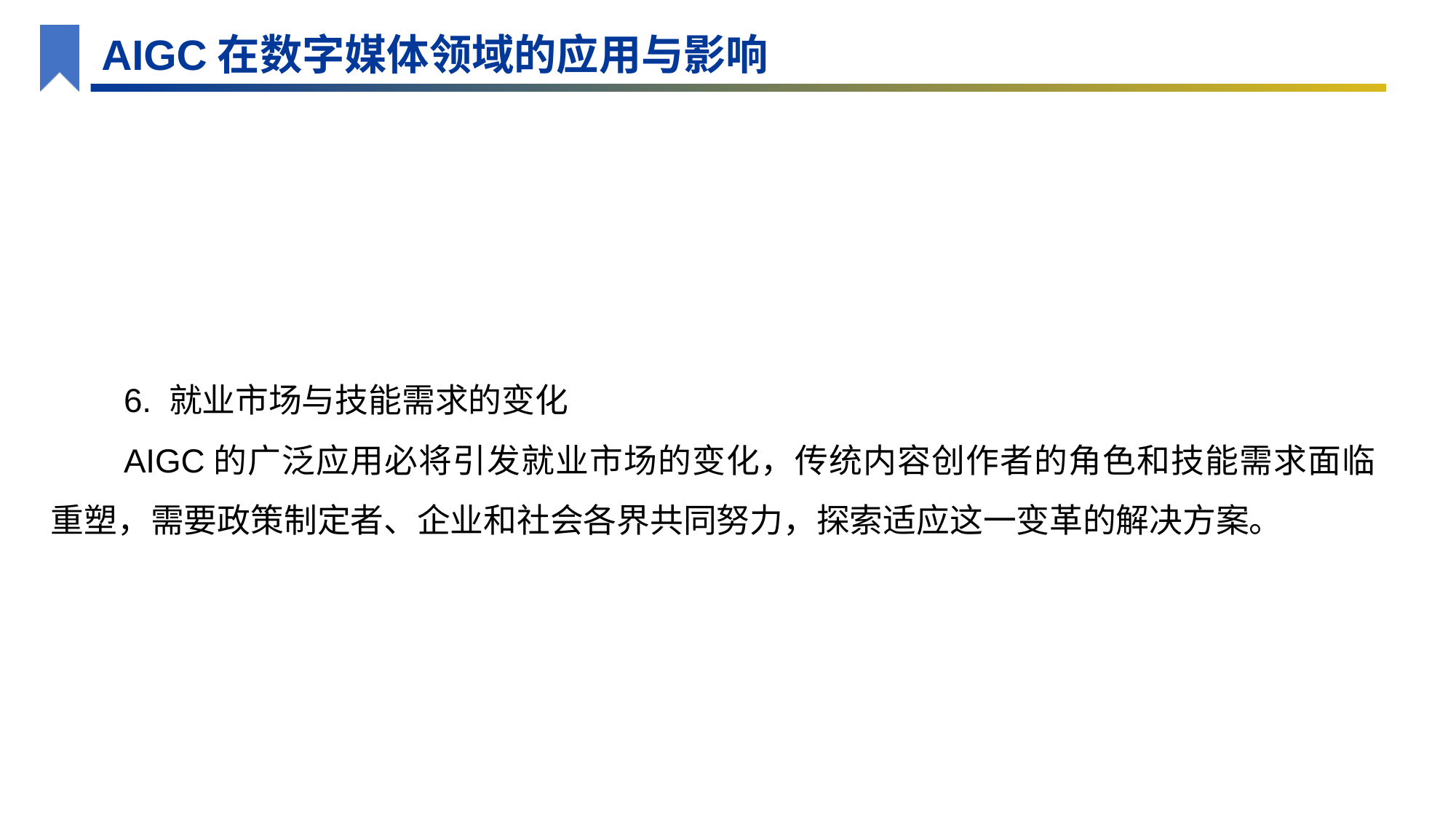

AIGC在数字媒体领域的应用与影响
6. 就业市场与技能需求的变化
AIGC的广泛应用必将引发就业市场的变化，传统内容创作者的角色和技能需求面临重塑，需要政策制定者、企业和社会各界共同努力，探索适应这一变革的解决方案。